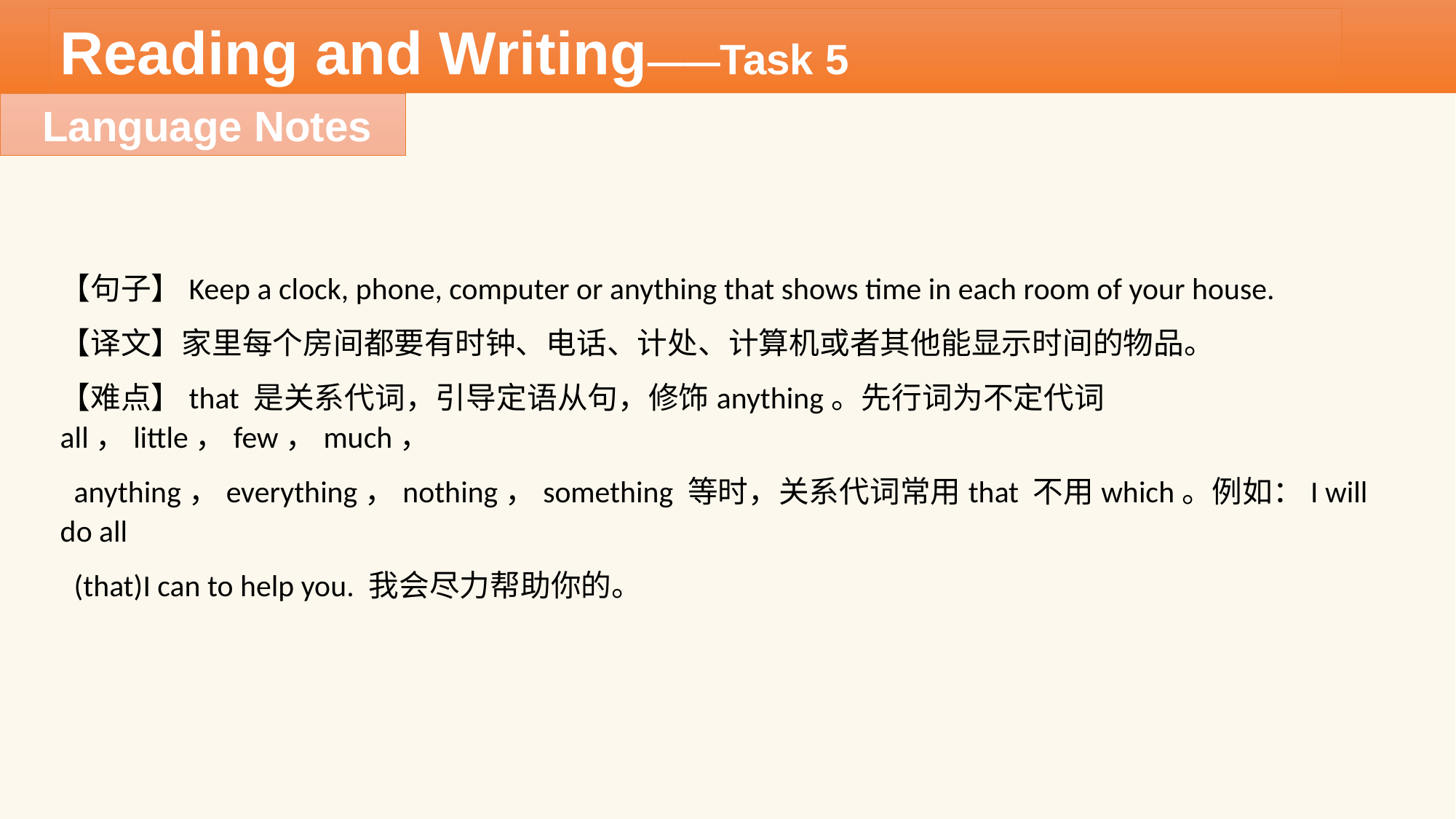

Reading and Writing——Task 5
Language Notes
【句子】Keep a clock, phone, computer or anything that shows time in each room of your house.
【译文】家里每个房间都要有时钟、电话、计处、计算机或者其他能显示时间的物品。
【难点】that 是关系代词，引导定语从句，修饰anything。先行词为不定代词all，little，few，much，
  anything，everything，nothing，something 等时，关系代词常用that 不用which。例如：I will do all
  (that)I can to help you. 我会尽力帮助你的。